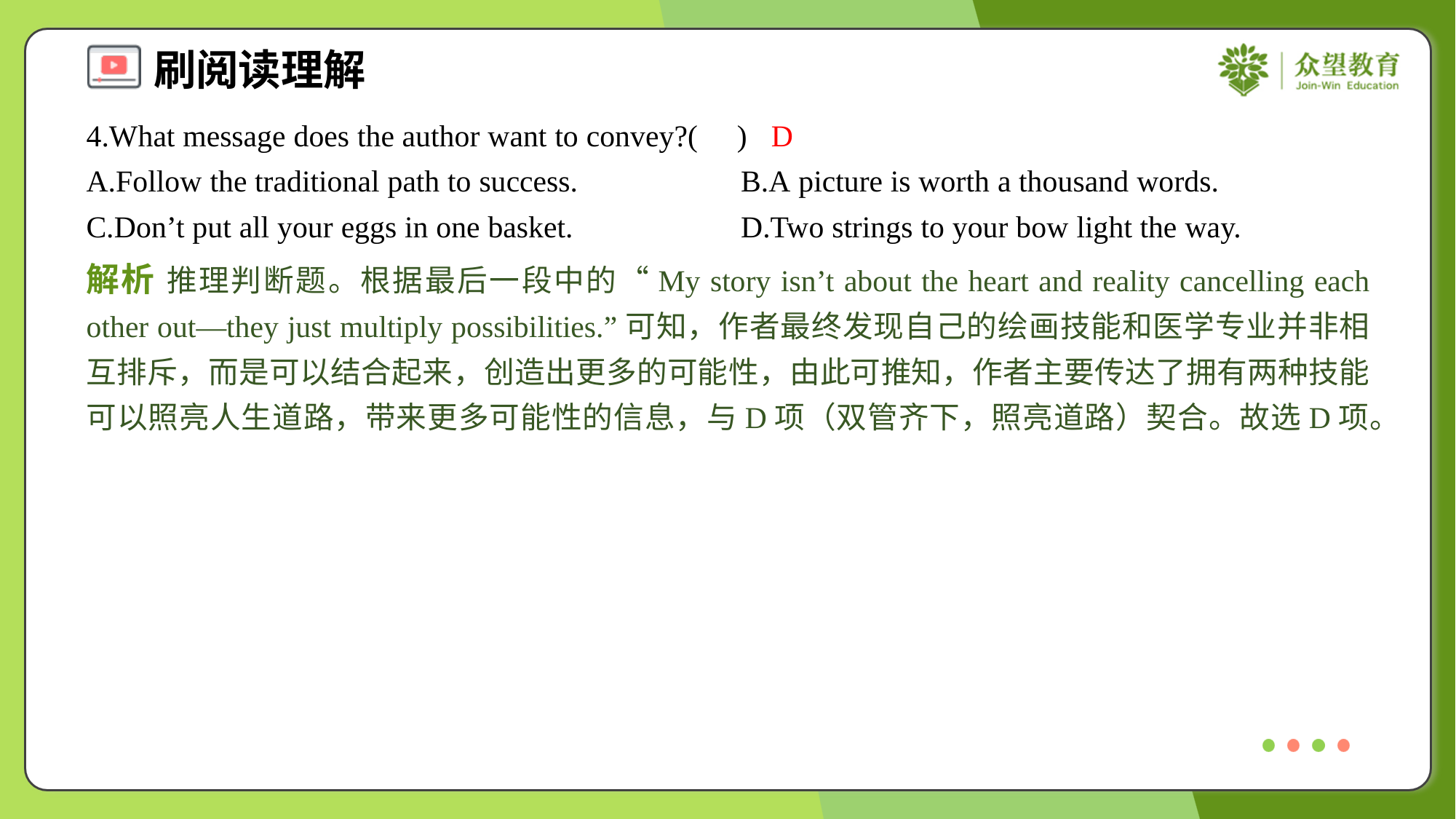

4.What message does the author want to convey?(     )
D
A.Follow the traditional path to success.	B.A picture is worth a thousand words.
C.Don’t put all your eggs in one basket.	D.Two strings to your bow light the way.
解析 推理判断题。根据最后一段中的“My story isn’t about the heart and reality cancelling each other out—they just multiply possibilities.”可知，作者最终发现自己的绘画技能和医学专业并非相互排斥，而是可以结合起来，创造出更多的可能性，由此可推知，作者主要传达了拥有两种技能可以照亮人生道路，带来更多可能性的信息，与D项（双管齐下，照亮道路）契合。故选D项。